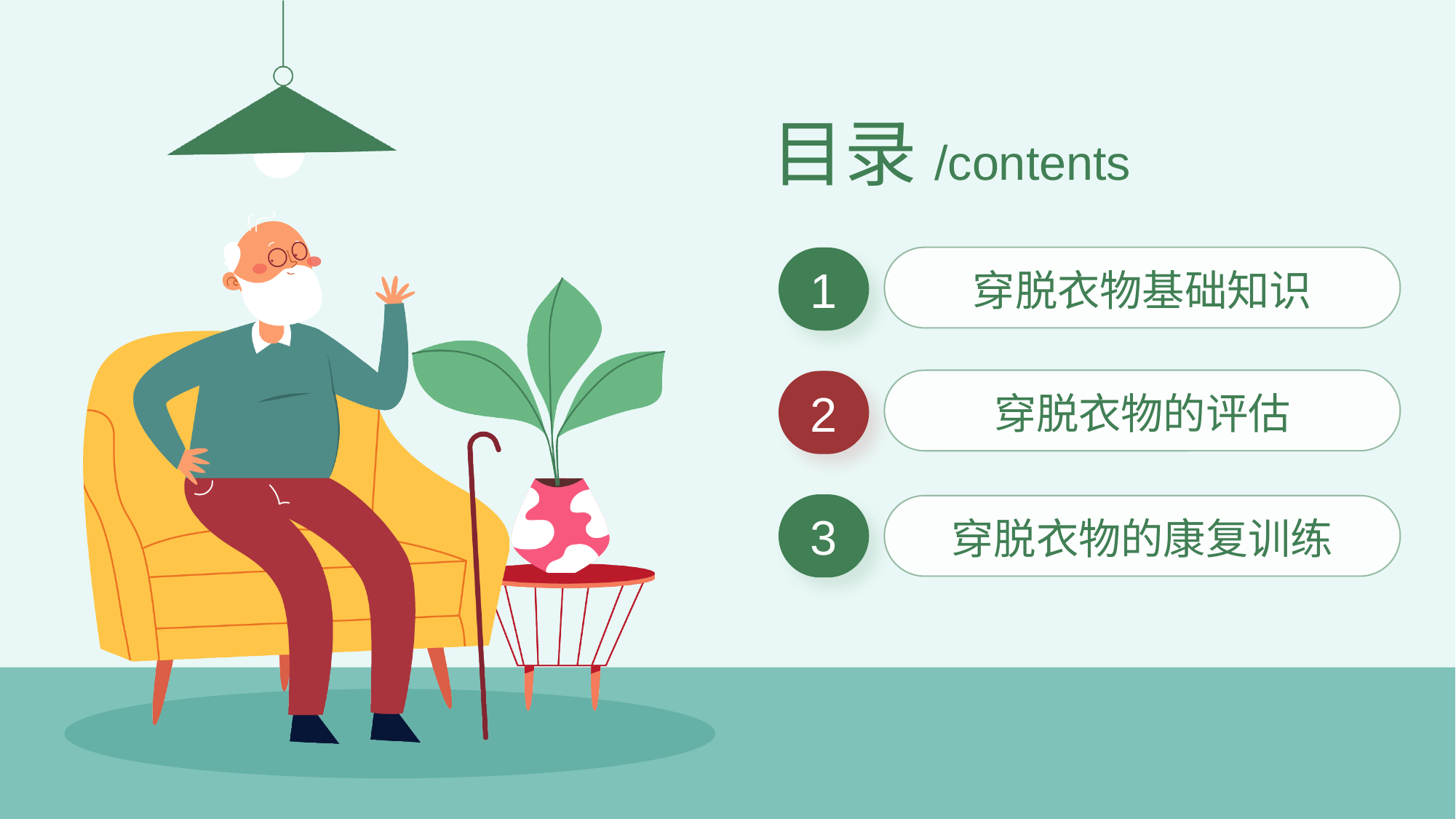

目录/contents

1
穿脱衣物基础知识

2
穿脱衣物的评估
3

穿脱衣物的康复训练